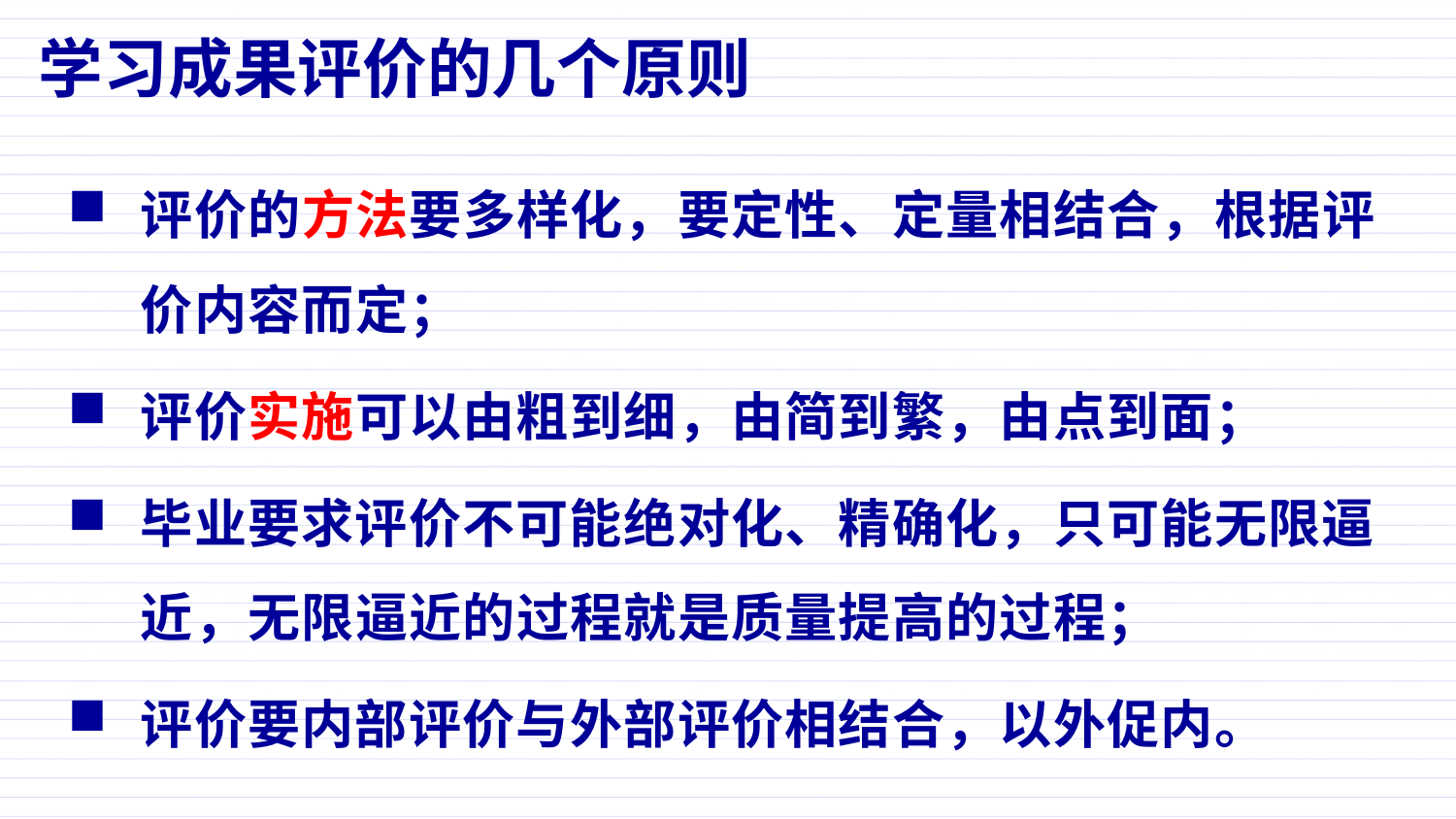

学习成果评价的几个原则
评价的方法要多样化，要定性、定量相结合，根据评价内容而定；
评价实施可以由粗到细，由简到繁，由点到面；
毕业要求评价不可能绝对化、精确化，只可能无限逼近，无限逼近的过程就是质量提高的过程；
评价要内部评价与外部评价相结合，以外促内。